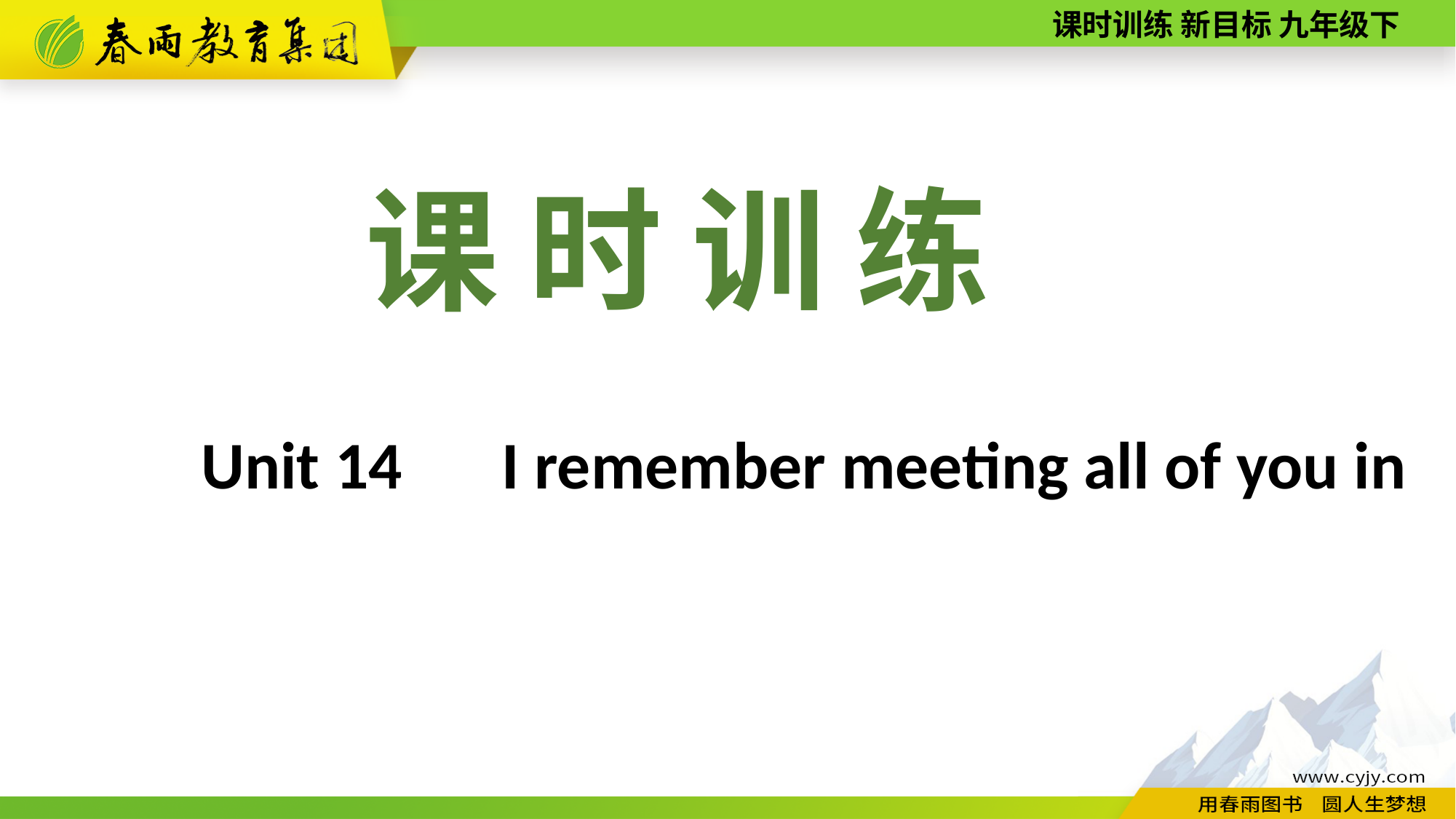

课 时 训 练
Unit 14　I remember meeting all of you in